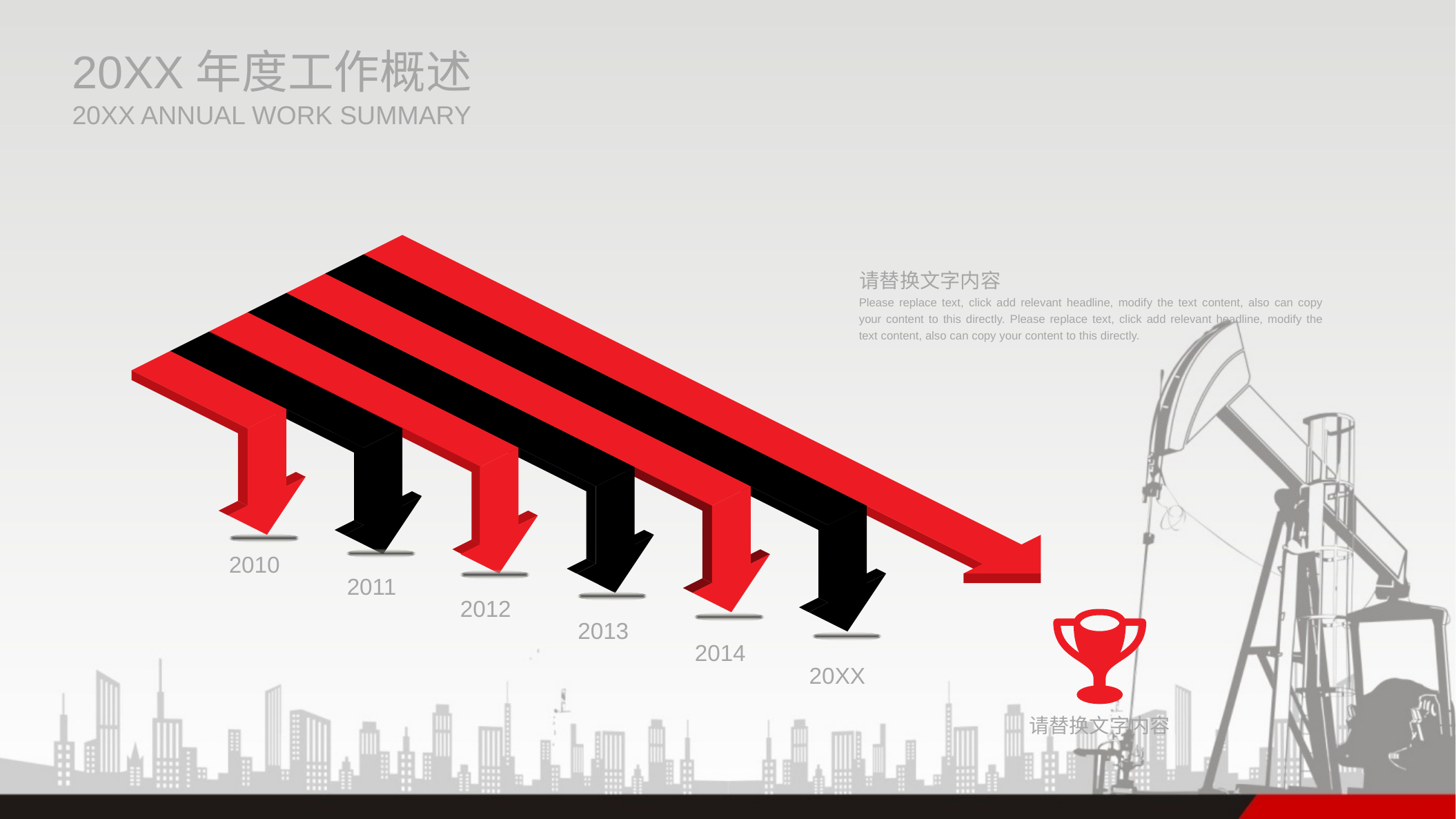

20XX年度工作概述
20XX ANNUAL WORK SUMMARY

请替换文字内容
Please replace text, click add relevant headline, modify the text content, also can copy your content to this directly. Please replace text, click add relevant headline, modify the text content, also can copy your content to this directly.
2010
2011
2012

2013
2014
20XX
请替换文字内容